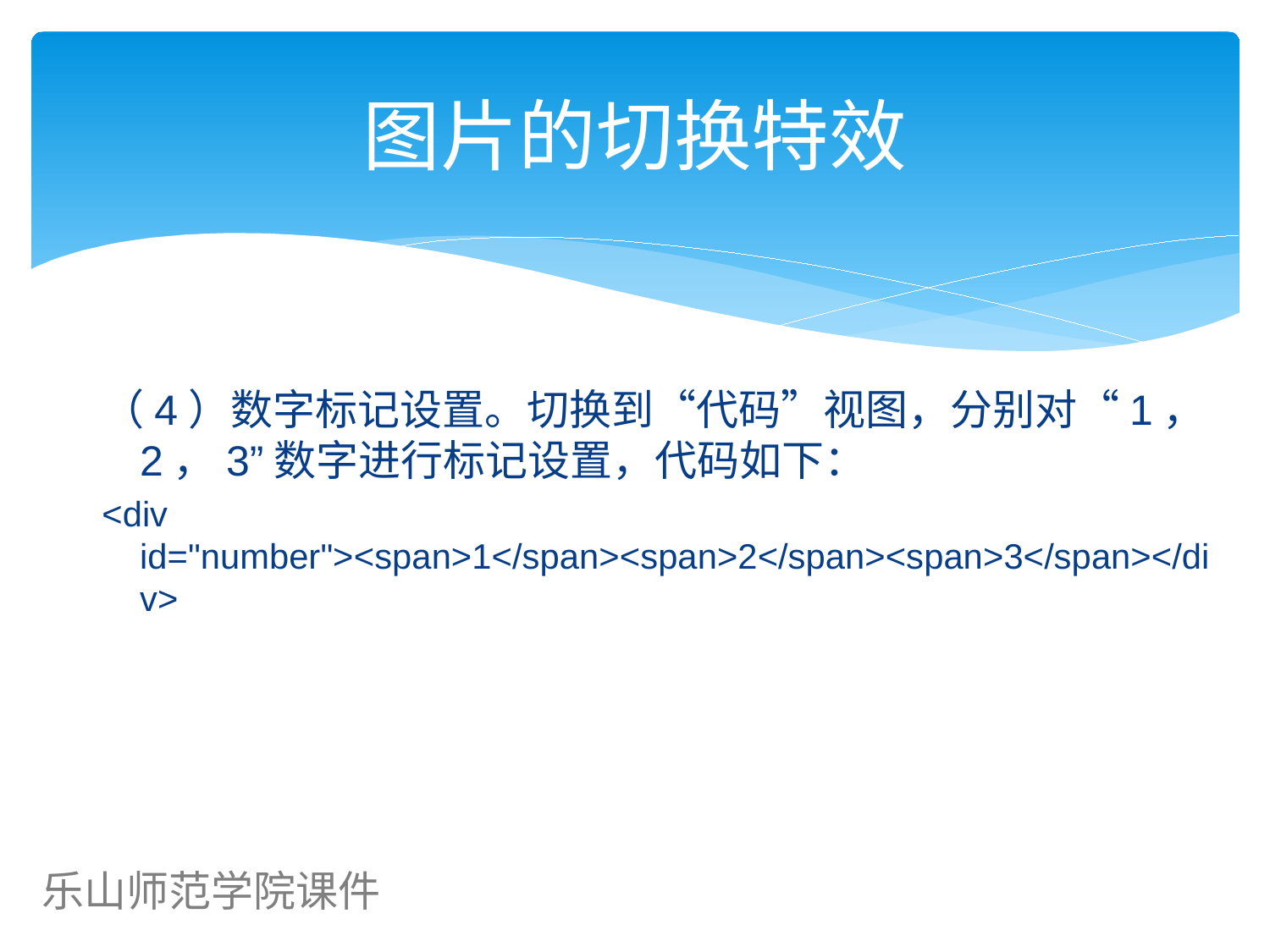

# 图片的切换特效
（4）数字标记设置。切换到“代码”视图，分别对“1，2，3”数字进行标记设置，代码如下：
<div id="number"><span>1</span><span>2</span><span>3</span></div>